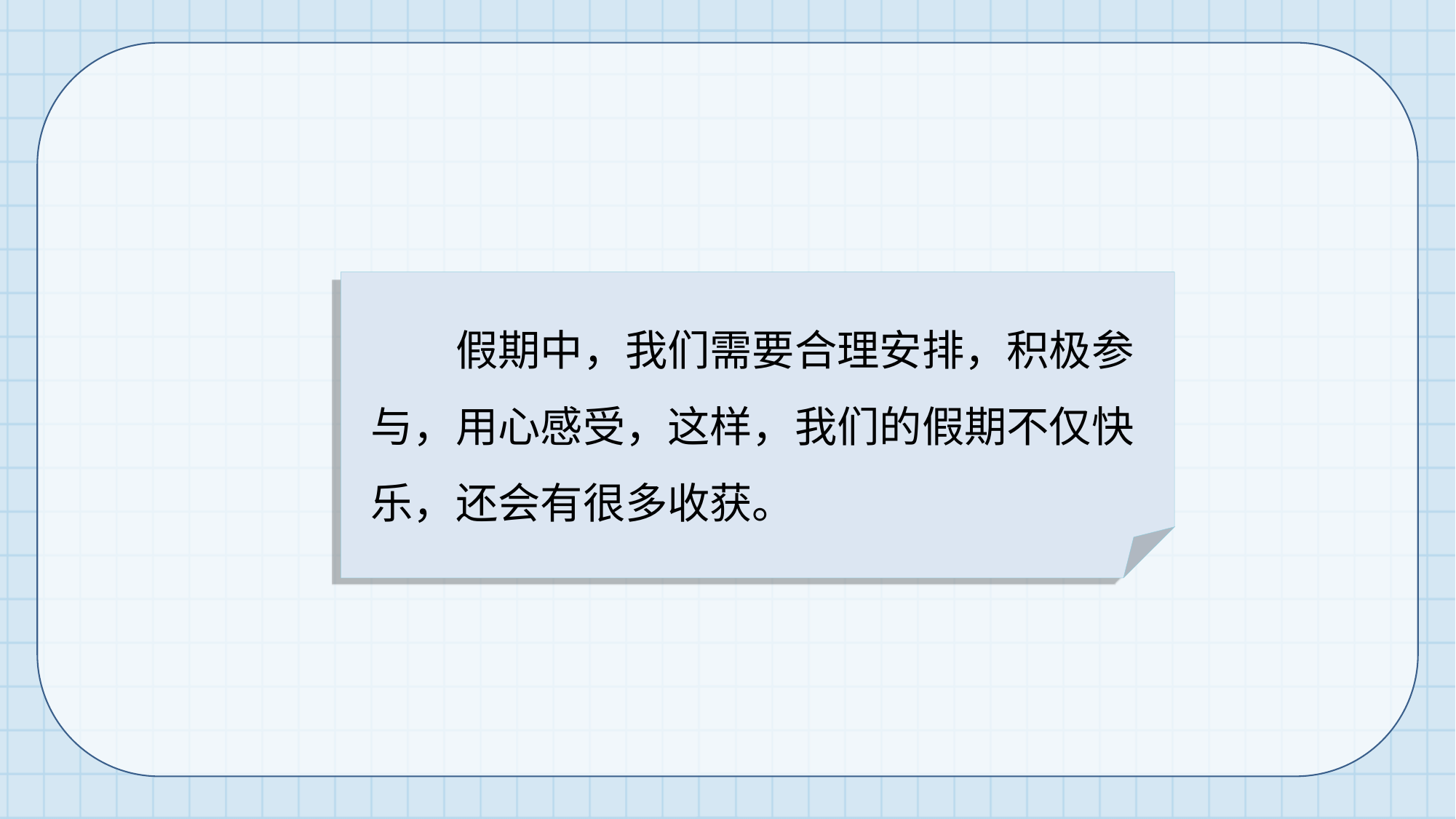

假期中，我们需要合理安排，积极参与，用心感受，这样，我们的假期不仅快乐，还会有很多收获。